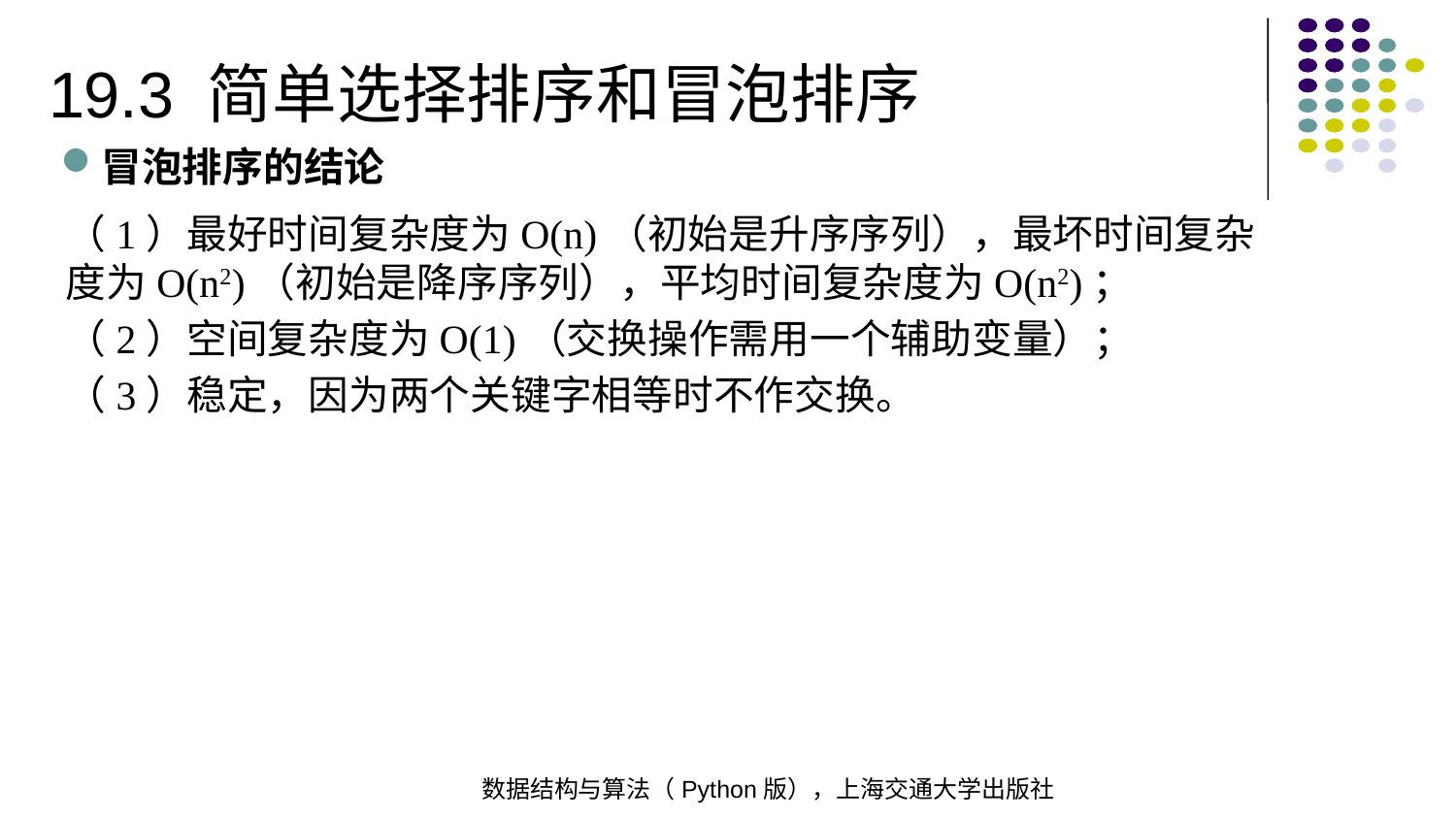

19.3 简单选择排序和冒泡排序
冒泡排序的结论
（1）最好时间复杂度为O(n)（初始是升序序列），最坏时间复杂度为O(n2)（初始是降序序列），平均时间复杂度为O(n2)；
（2）空间复杂度为O(1)（交换操作需用一个辅助变量）；
（3）稳定，因为两个关键字相等时不作交换。